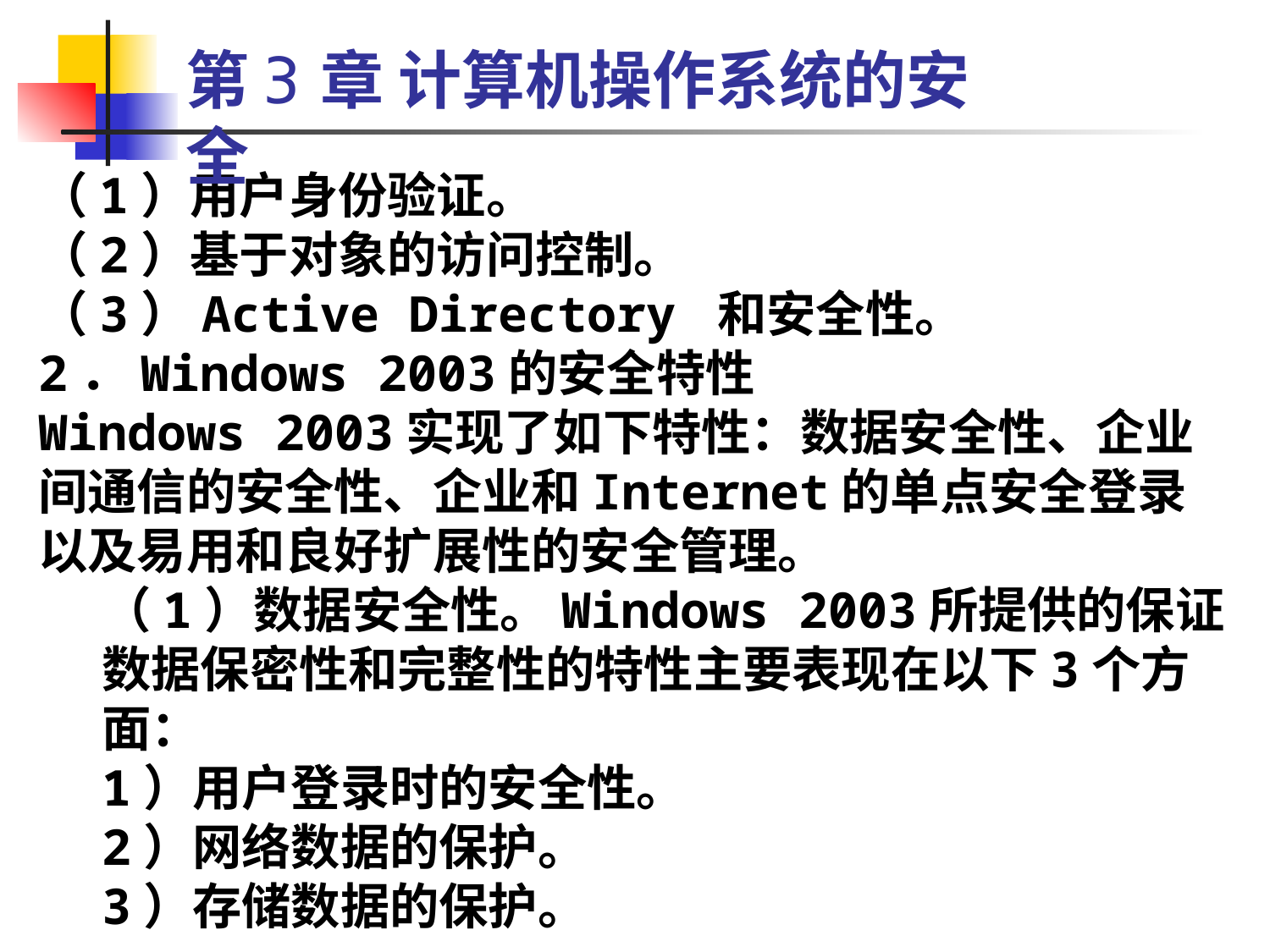

第3章 计算机操作系统的安全
（1）用户身份验证。
（2）基于对象的访问控制。
（3）Active Directory 和安全性。
2．Windows 2003的安全特性
Windows 2003实现了如下特性：数据安全性、企业间通信的安全性、企业和Internet的单点安全登录以及易用和良好扩展性的安全管理。
（1）数据安全性。Windows 2003所提供的保证数据保密性和完整性的特性主要表现在以下3个方面：
1）用户登录时的安全性。
2）网络数据的保护。
3）存储数据的保护。